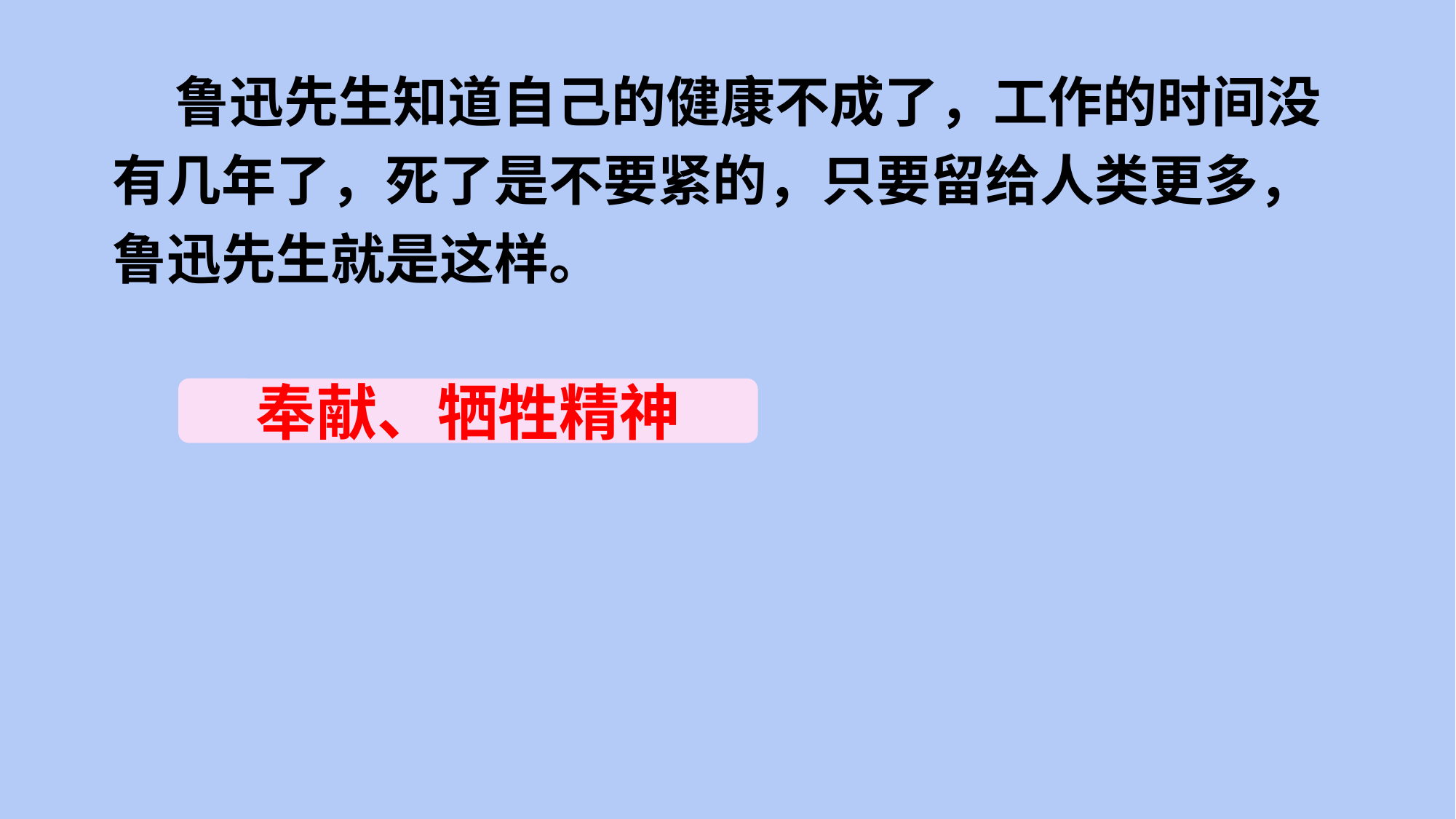

鲁迅先生知道自己的健康不成了，工作的时间没有几年了，死了是不要紧的，只要留给人类更多，鲁迅先生就是这样。
奉献、牺牲精神